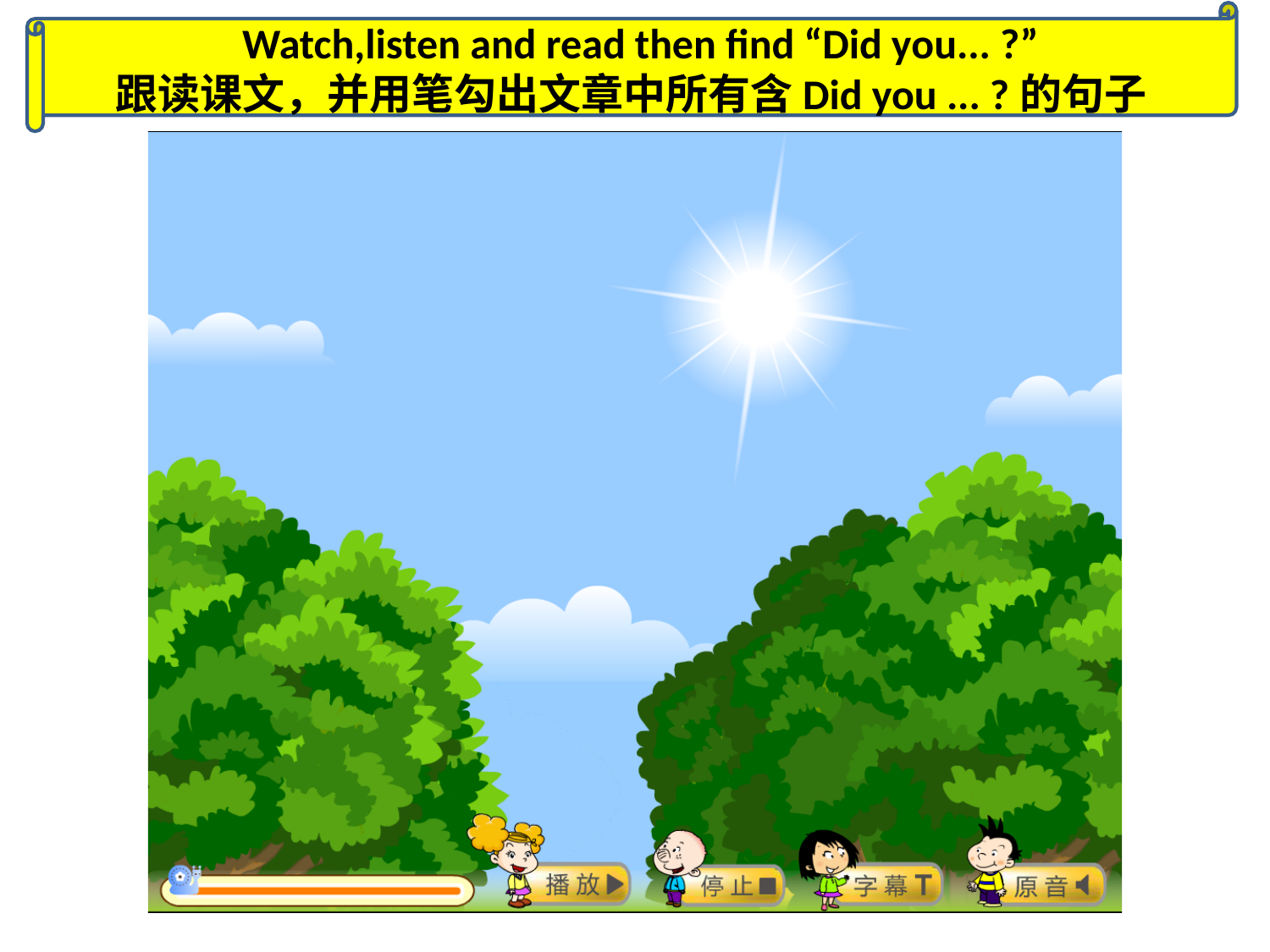

Watch,listen and read then find “Did you... ?”
跟读课文，并用笔勾出文章中所有含Did you ... ?的句子